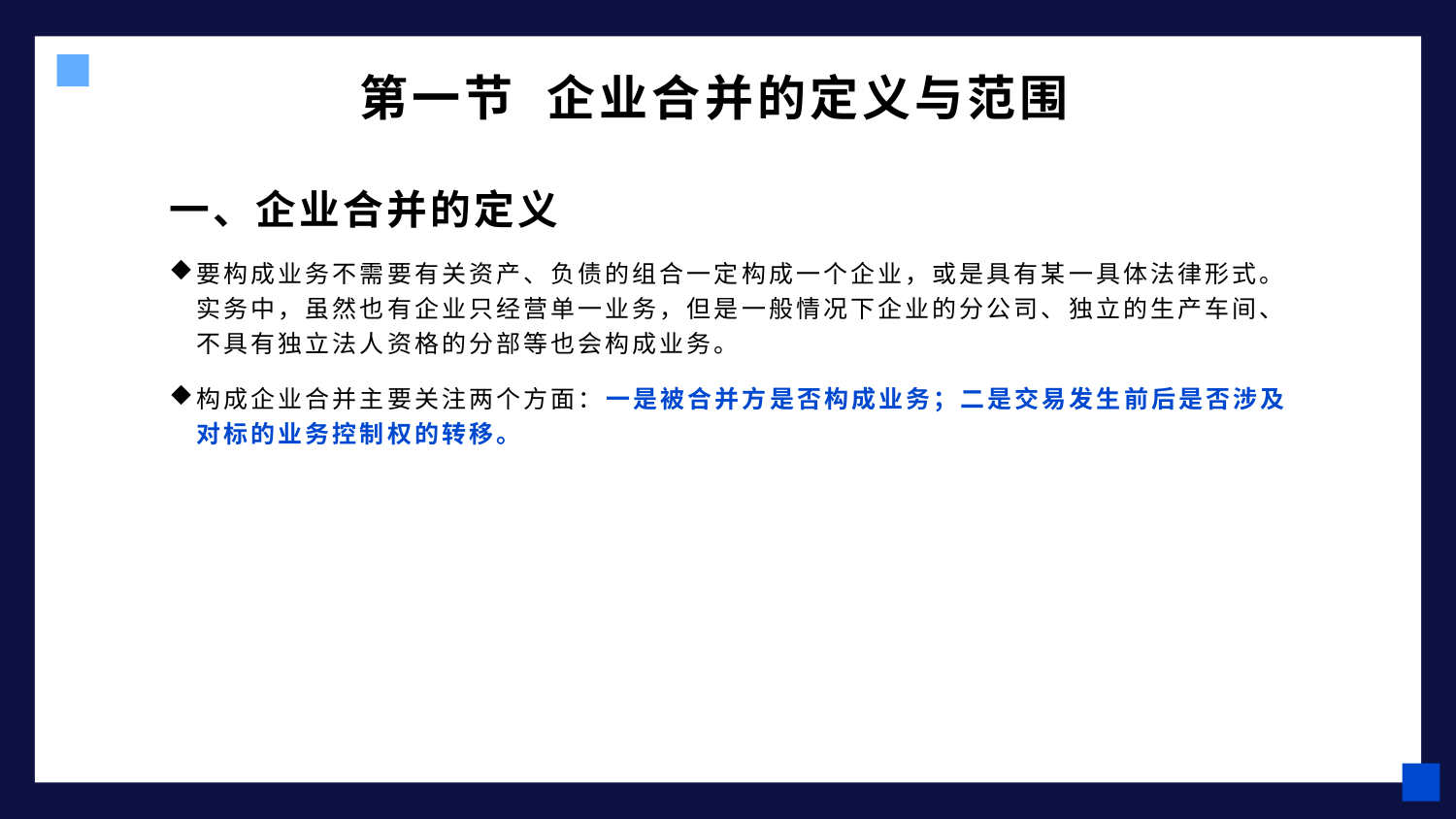

# 第一节  企业合并的定义与范围
一、企业合并的定义
要构成业务不需要有关资产、负债的组合一定构成一个企业，或是具有某一具体法律形式。实务中，虽然也有企业只经营单一业务，但是一般情况下企业的分公司、独立的生产车间、不具有独立法人资格的分部等也会构成业务。
构成企业合并主要关注两个方面：一是被合并方是否构成业务；二是交易发生前后是否涉及对标的业务控制权的转移。